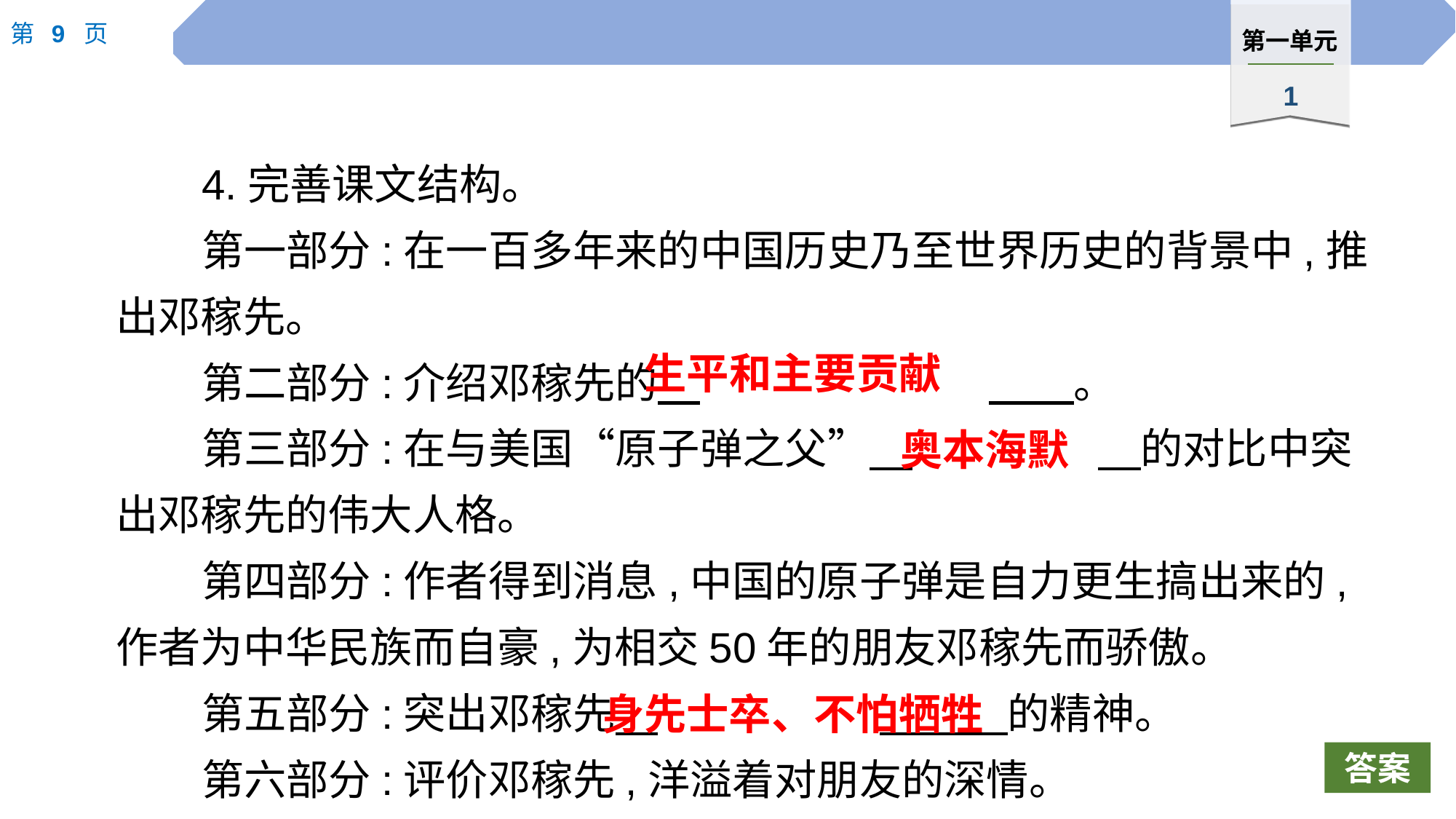

4.完善课文结构。
第一部分:在一百多年来的中国历史乃至世界历史的背景中,推出邓稼先。
第二部分:介绍邓稼先的　			　　。
第三部分:在与美国“原子弹之父”　		　的对比中突出邓稼先的伟大人格。
第四部分:作者得到消息,中国的原子弹是自力更生搞出来的,作者为中华民族而自豪,为相交50年的朋友邓稼先而骄傲。
第五部分:突出邓稼先　			         　的精神。
第六部分:评价邓稼先,洋溢着对朋友的深情。
生平和主要贡献
奥本海默
身先士卒、不怕牺牲
答案